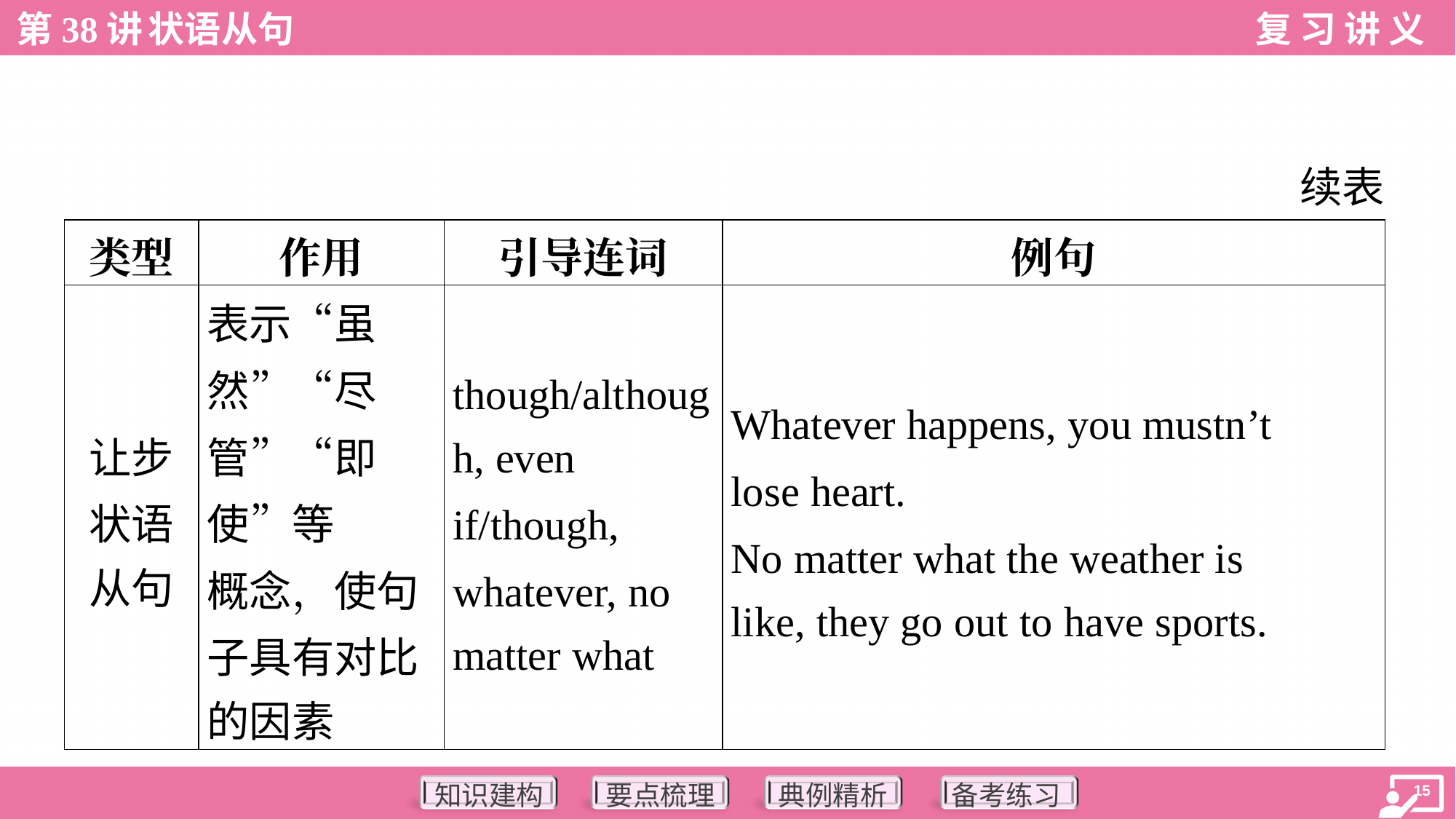

续表
| 类型 | 作用 | 引导连词 | 例句 |
| --- | --- | --- | --- |
| 让步 状语 从句 | 表示“虽 然”“尽 管”“即使”等 概念，使句 子具有对比 的因素 | though/althoug h, even if/though, whatever, no matter what | Whatever happens, you mustn’t lose heart. No matter what the weather is like, they go out to have sports. |